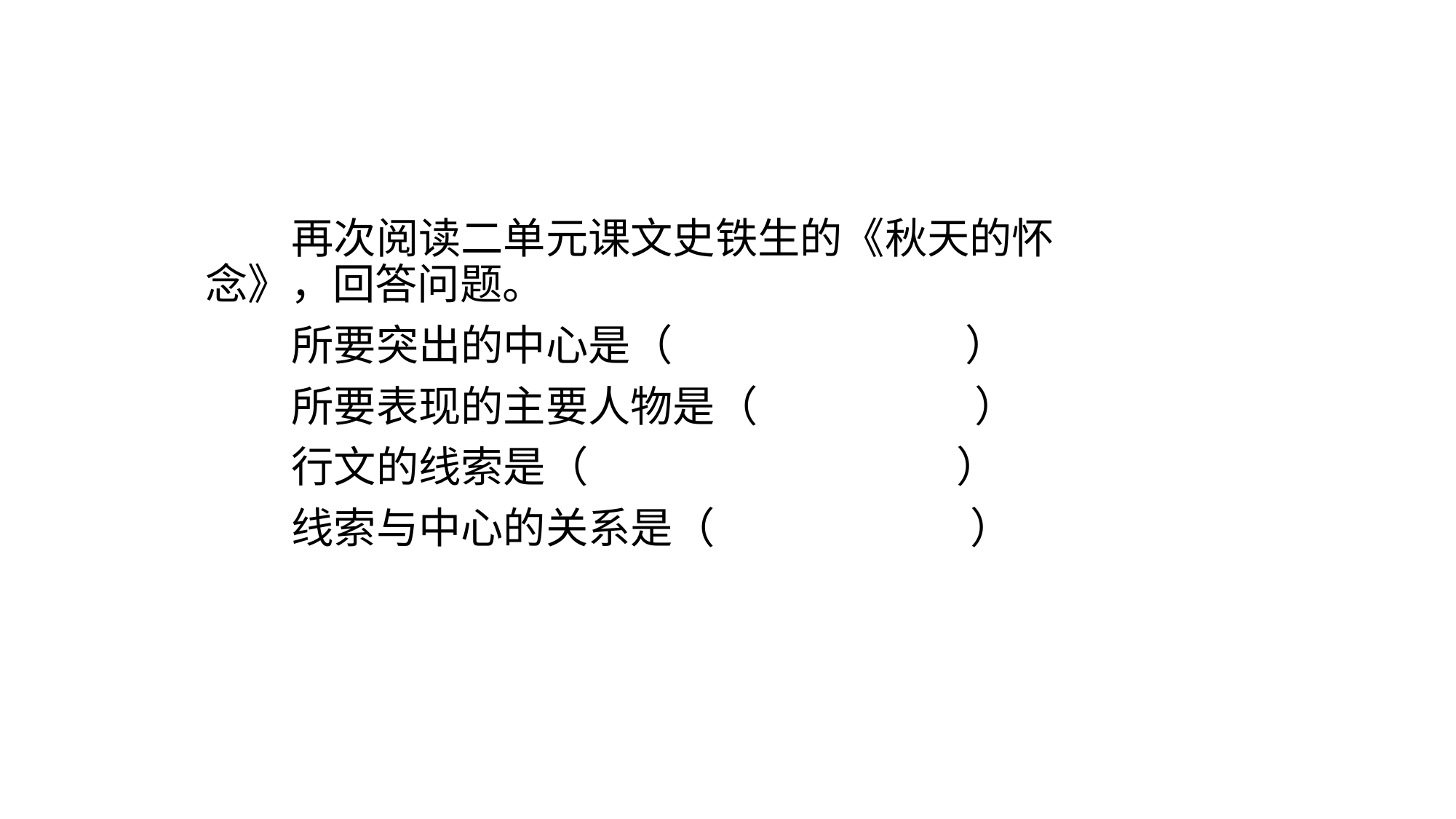

再次阅读二单元课文史铁生的《秋天的怀念》，回答问题。
        所要突出的中心是（                               ）
        所要表现的主要人物是（                       ）
        行文的线索是（                                       ）
        线索与中心的关系是（                           ）